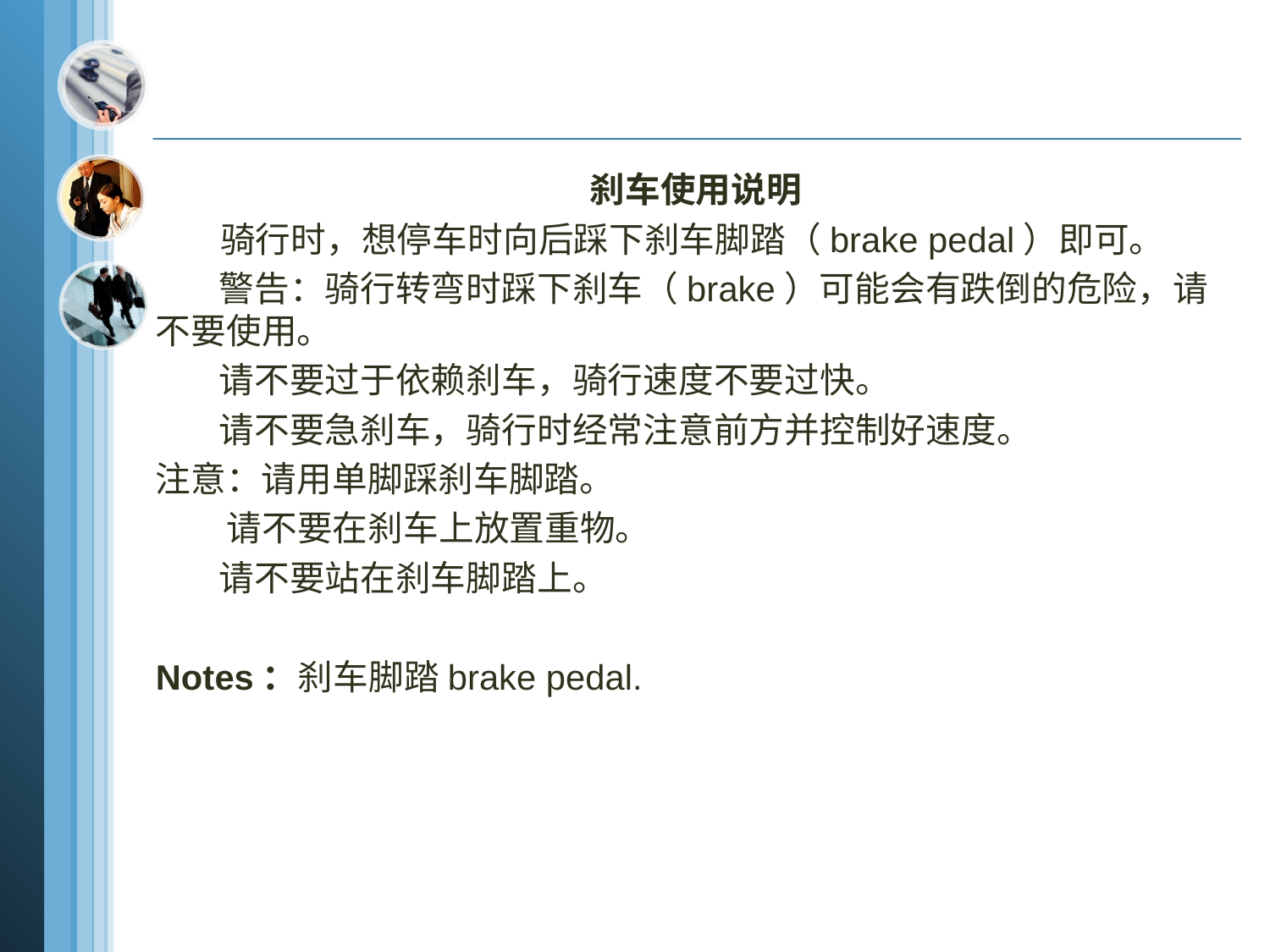

刹车使用说明
       骑行时，想停车时向后踩下刹车脚踏（brake pedal）即可。
       警告：骑行转弯时踩下刹车（brake）可能会有跌倒的危险，请不要使用。
       请不要过于依赖刹车，骑行速度不要过快。
       请不要急刹车，骑行时经常注意前方并控制好速度。
注意：请用单脚踩刹车脚踏。
        请不要在刹车上放置重物。
       请不要站在刹车脚踏上。

Notes：刹车脚踏brake pedal.